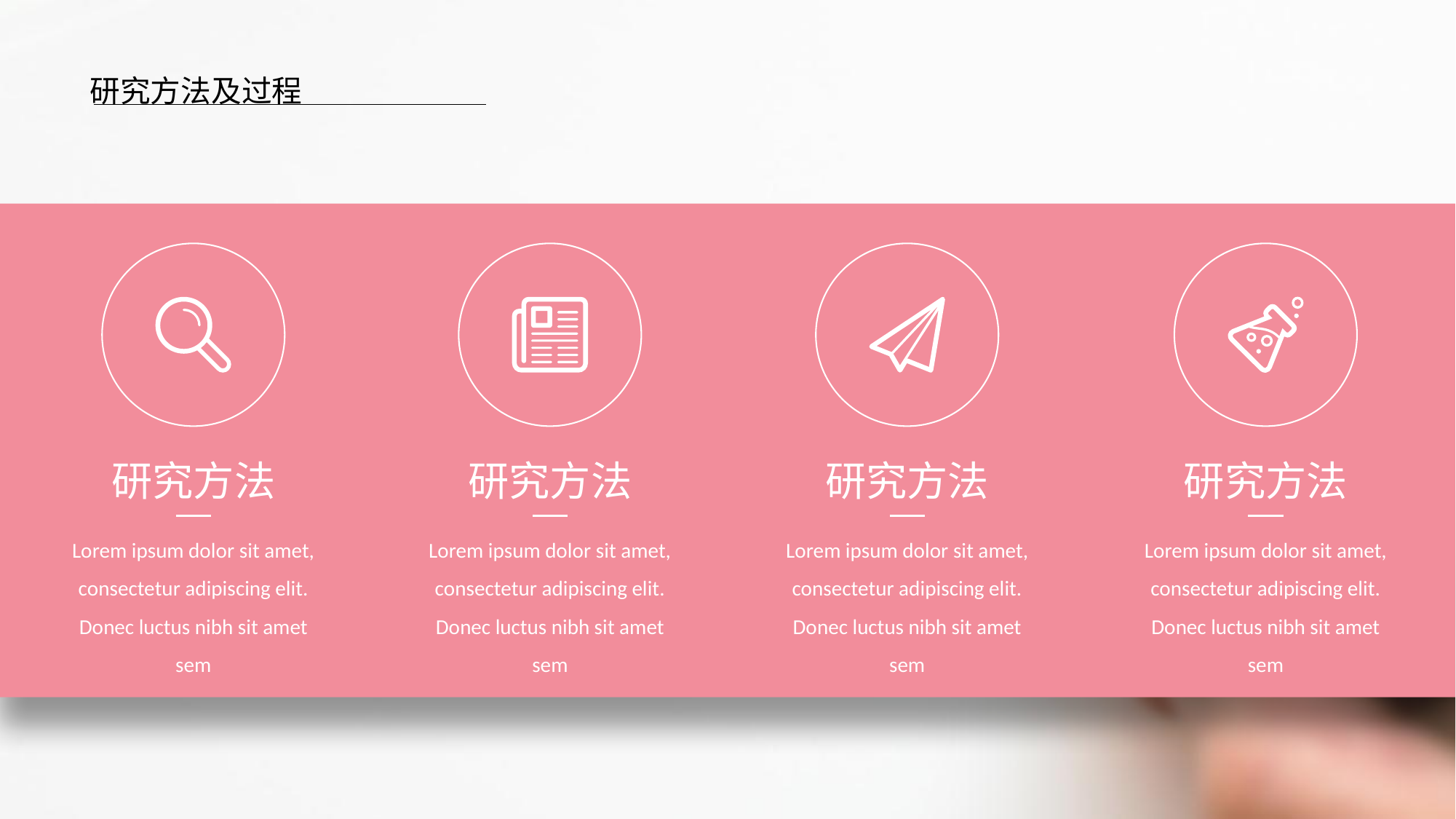

研究方法及过程

研究方法
研究方法
研究方法
研究方法
Lorem ipsum dolor sit amet, consectetur adipiscing elit. Donec luctus nibh sit amet sem
Lorem ipsum dolor sit amet, consectetur adipiscing elit. Donec luctus nibh sit amet sem
Lorem ipsum dolor sit amet, consectetur adipiscing elit. Donec luctus nibh sit amet sem
Lorem ipsum dolor sit amet, consectetur adipiscing elit. Donec luctus nibh sit amet sem
11